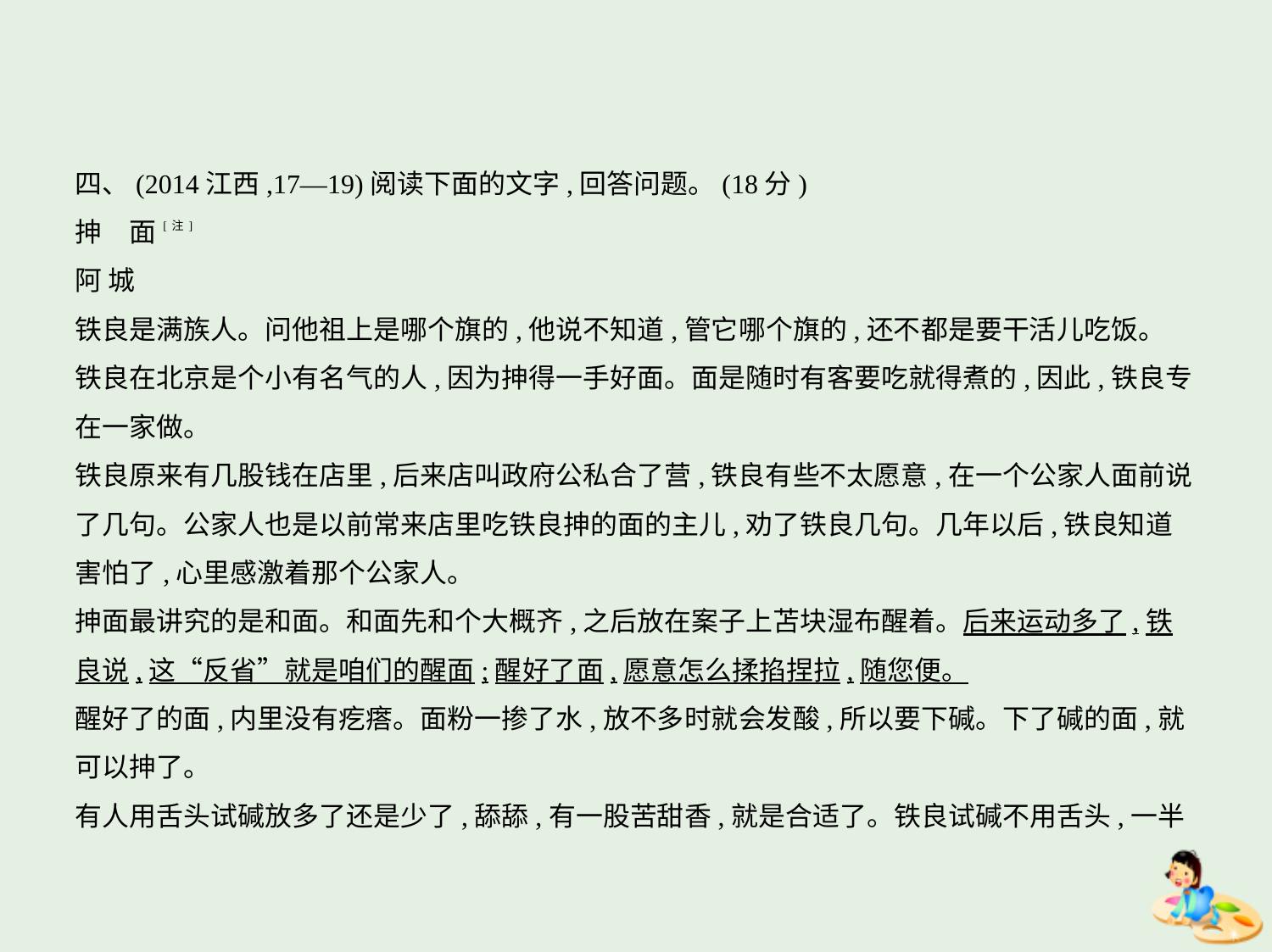

四、(2014江西,17—19)阅读下面的文字,回答问题。(18分)
抻　面[注]
阿 城
铁良是满族人。问他祖上是哪个旗的,他说不知道,管它哪个旗的,还不都是要干活儿吃饭。
铁良在北京是个小有名气的人,因为抻得一手好面。面是随时有客要吃就得煮的,因此,铁良专
在一家做。
铁良原来有几股钱在店里,后来店叫政府公私合了营,铁良有些不太愿意,在一个公家人面前说
了几句。公家人也是以前常来店里吃铁良抻的面的主儿,劝了铁良几句。几年以后,铁良知道
害怕了,心里感激着那个公家人。
抻面最讲究的是和面。和面先和个大概齐,之后放在案子上苫块湿布醒着。后来运动多了,铁
良说,这“反省”就是咱们的醒面;醒好了面,愿意怎么揉掐捏拉,随您便。
醒好了的面,内里没有疙瘩。面粉一掺了水,放不多时就会发酸,所以要下碱。下了碱的面,就
可以抻了。
有人用舌头试碱放多了还是少了,舔舔,有一股苦甜香,就是合适了。铁良试碱不用舌头,一半